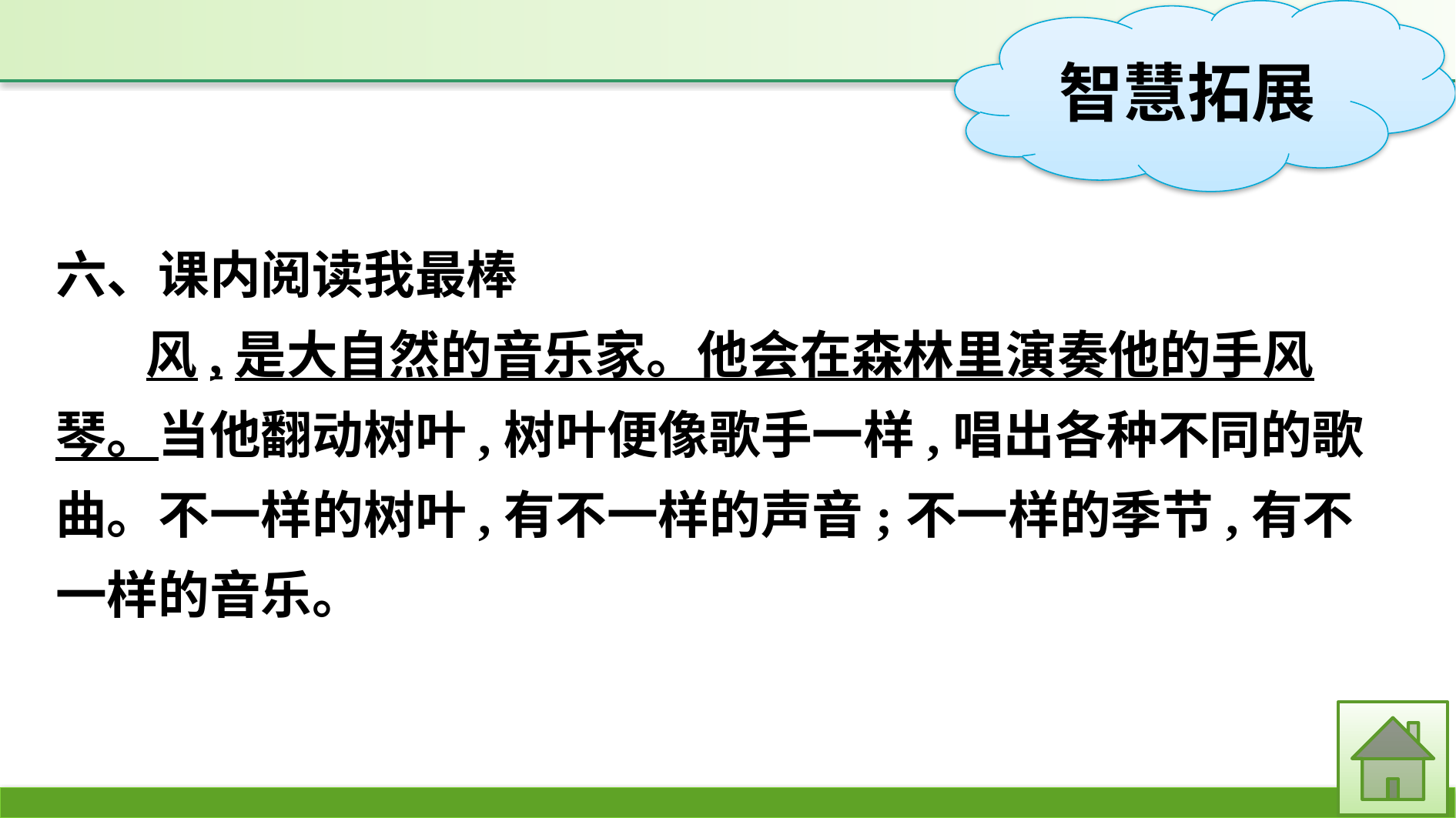

六、课内阅读我最棒
风,是大自然的音乐家。他会在森林里演奏他的手风琴。当他翻动树叶,树叶便像歌手一样,唱出各种不同的歌曲。不一样的树叶,有不一样的声音;不一样的季节,有不一样的音乐。